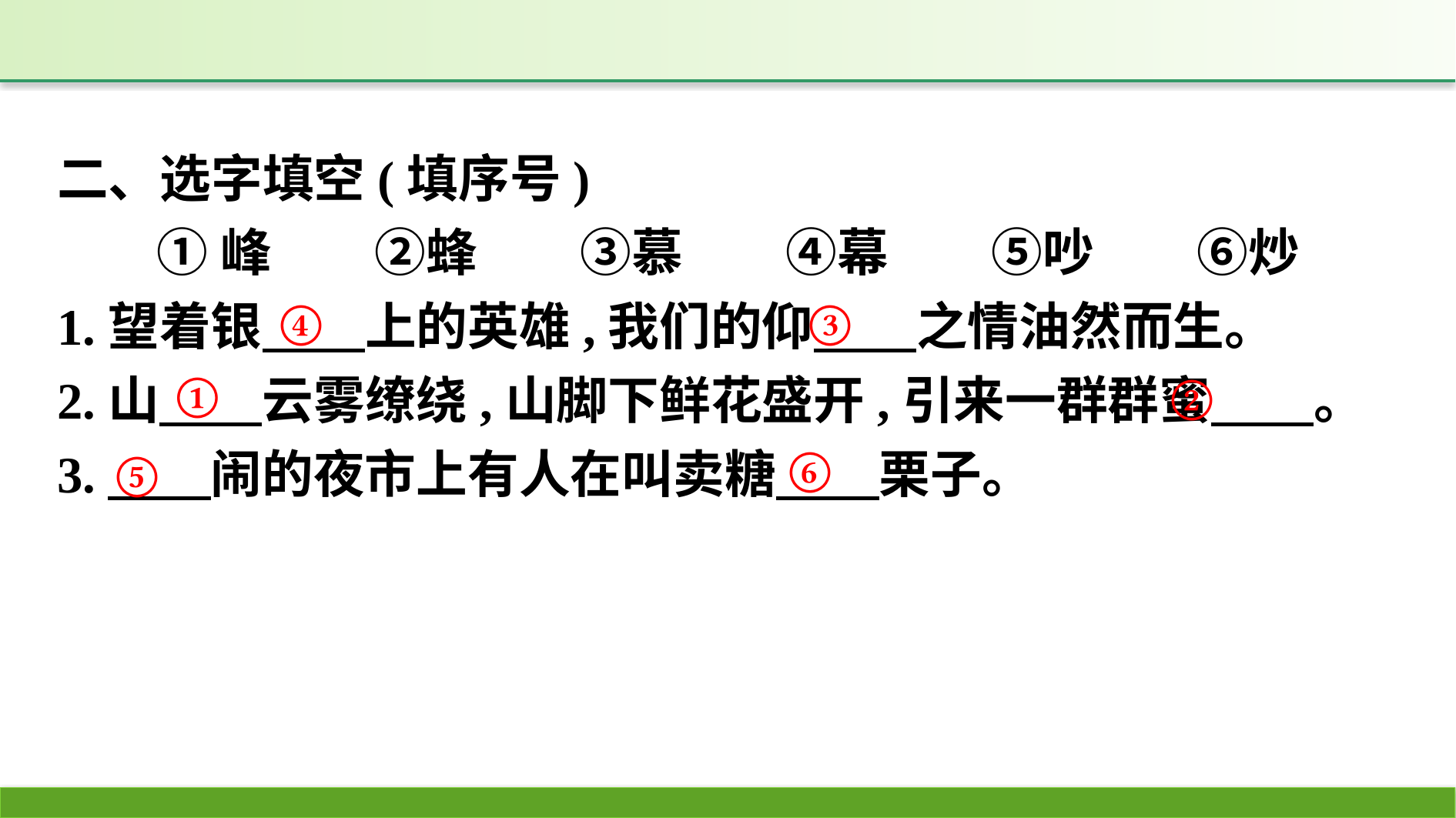

二、选字填空(填序号)
①峰　　②蜂　　③慕　　④幕　　⑤吵　　⑥炒
1.望着银　　上的英雄,我们的仰　　之情油然而生。
2.山　　云雾缭绕,山脚下鲜花盛开,引来一群群蜜　　。
3.　　闹的夜市上有人在叫卖糖　　栗子。
④
③
①
②
⑥
⑤